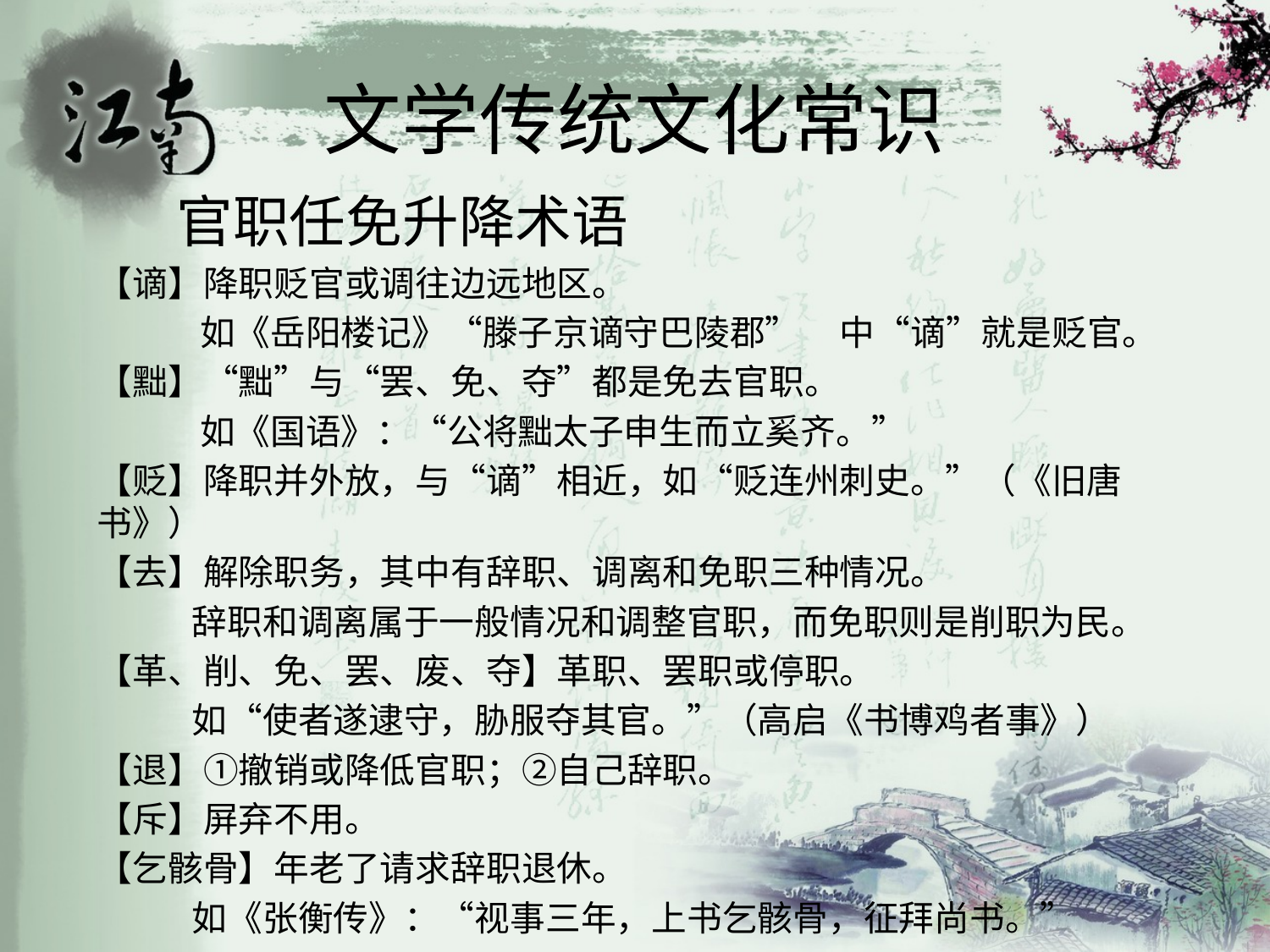

# 文学传统文化常识
         官职任免升降术语
【谪】降职贬官或调往边远地区。
            如《岳阳楼记》“滕子京谪守巴陵郡”     中“谪”就是贬官。
【黜】“黜”与“罢、免、夺”都是免去官职。
            如《国语》：“公将黜太子申生而立奚齐。”
【贬】降职并外放，与“谪”相近，如“贬连州刺史。”（《旧唐书》）
【去】解除职务，其中有辞职、调离和免职三种情况。
           辞职和调离属于一般情况和调整官职，而免职则是削职为民。
【革、削、免、罢、废、夺】革职、罢职或停职。
           如“使者遂逮守，胁服夺其官。”（高启《书博鸡者事》）
【退】①撤销或降低官职；②自己辞职。
【斥】屏弃不用。
【乞骸骨】年老了请求辞职退休。
           如《张衡传》：“视事三年，上书乞骸骨，征拜尚书。”